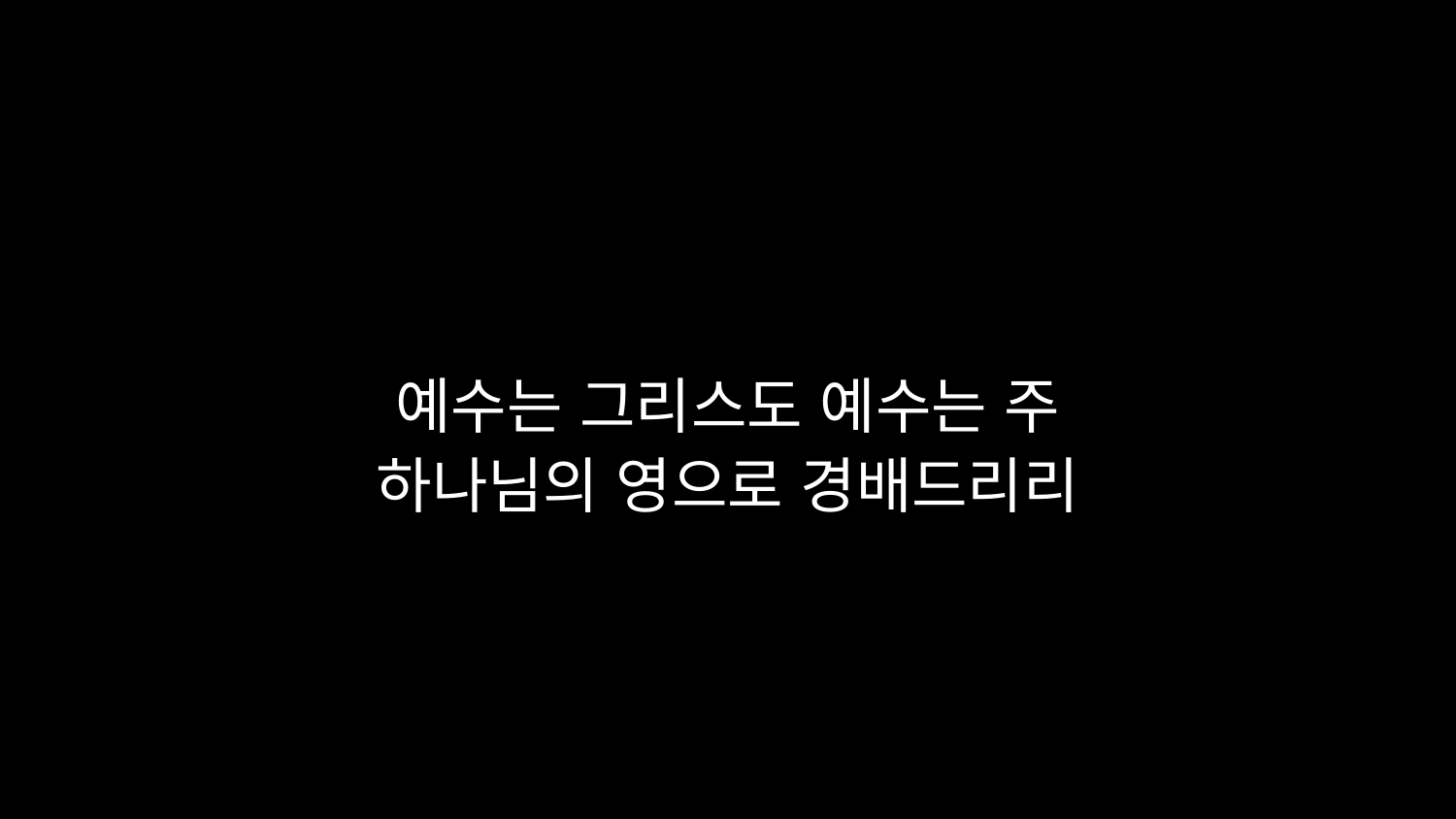

# 예수는 그리스도 예수는 주 하나님의 영으로 경배드리리